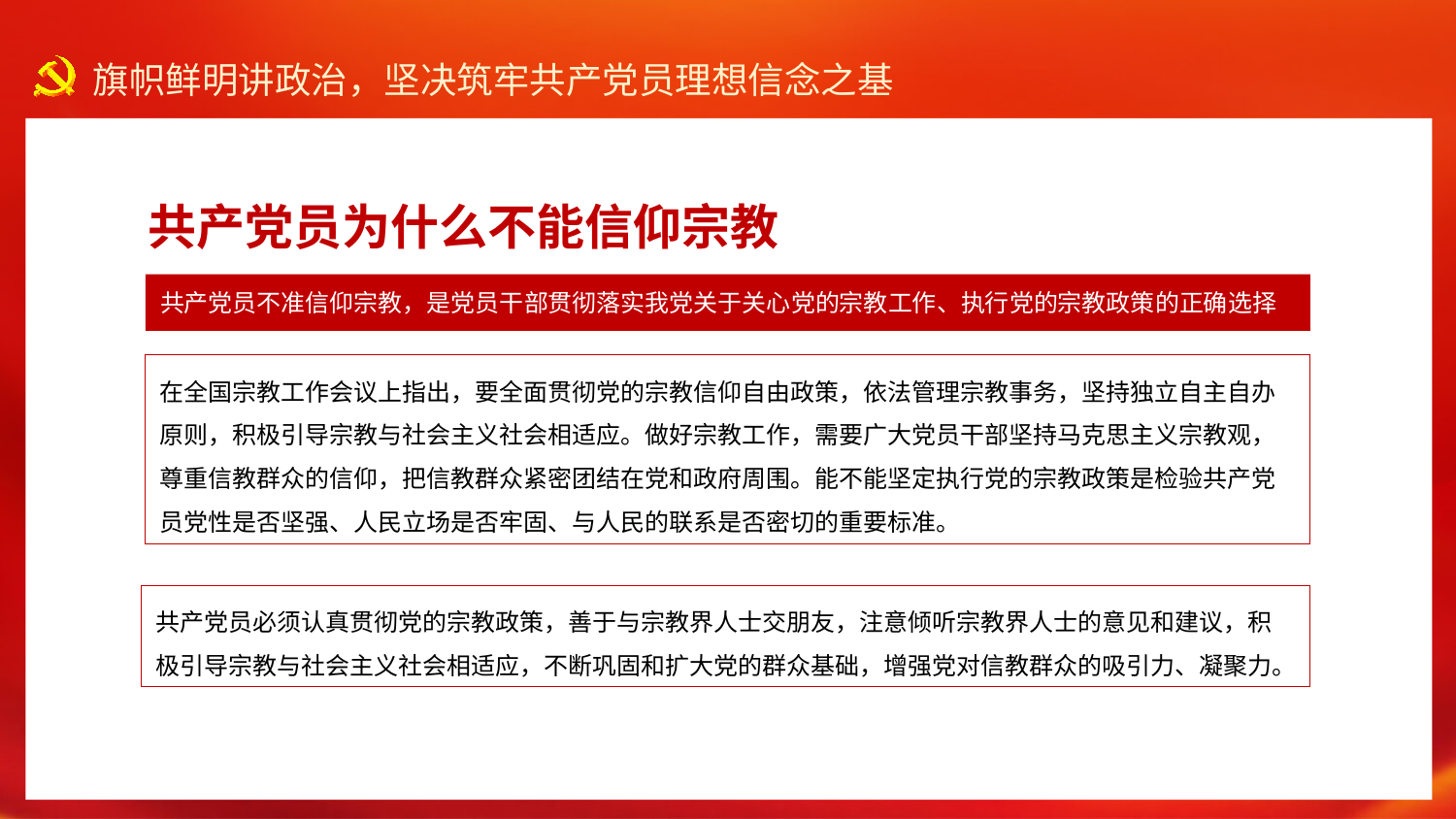

共产党员为什么不能信仰宗教
共产党员不准信仰宗教，是党员干部贯彻落实我党关于关心党的宗教工作、执行党的宗教政策的正确选择
在全国宗教工作会议上指出，要全面贯彻党的宗教信仰自由政策，依法管理宗教事务，坚持独立自主自办原则，积极引导宗教与社会主义社会相适应。做好宗教工作，需要广大党员干部坚持马克思主义宗教观，尊重信教群众的信仰，把信教群众紧密团结在党和政府周围。能不能坚定执行党的宗教政策是检验共产党员党性是否坚强、人民立场是否牢固、与人民的联系是否密切的重要标准。
共产党员必须认真贯彻党的宗教政策，善于与宗教界人士交朋友，注意倾听宗教界人士的意见和建议，积极引导宗教与社会主义社会相适应，不断巩固和扩大党的群众基础，增强党对信教群众的吸引力、凝聚力。